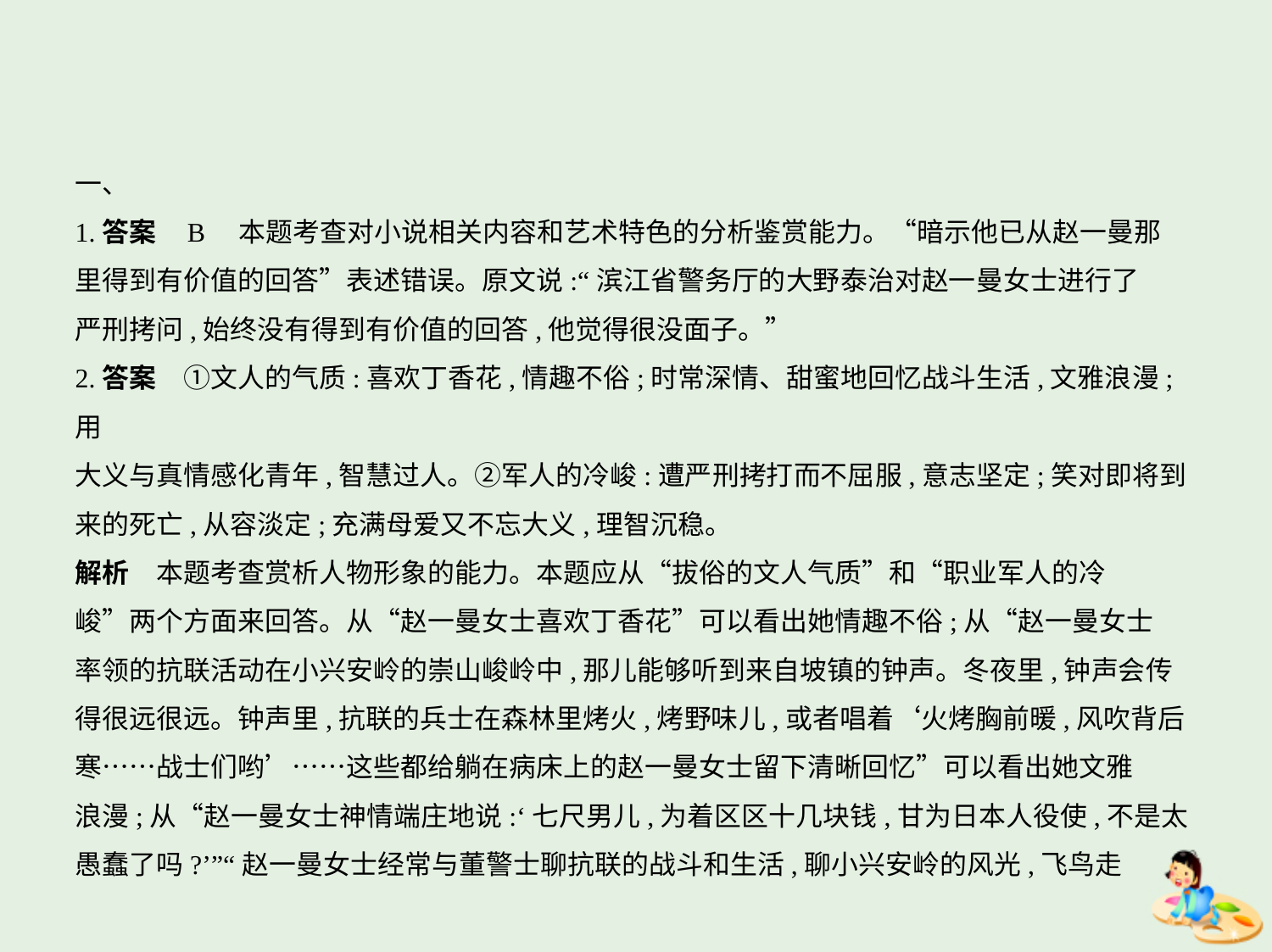

一、
1.答案    B　本题考查对小说相关内容和艺术特色的分析鉴赏能力。“暗示他已从赵一曼那
里得到有价值的回答”表述错误。原文说:“滨江省警务厅的大野泰治对赵一曼女士进行了
严刑拷问,始终没有得到有价值的回答,他觉得很没面子。”
2.答案　①文人的气质:喜欢丁香花,情趣不俗;时常深情、甜蜜地回忆战斗生活,文雅浪漫;用
大义与真情感化青年,智慧过人。②军人的冷峻:遭严刑拷打而不屈服,意志坚定;笑对即将到
来的死亡,从容淡定;充满母爱又不忘大义,理智沉稳。
解析　本题考查赏析人物形象的能力。本题应从“拔俗的文人气质”和“职业军人的冷
峻”两个方面来回答。从“赵一曼女士喜欢丁香花”可以看出她情趣不俗;从“赵一曼女士
率领的抗联活动在小兴安岭的崇山峻岭中,那儿能够听到来自坡镇的钟声。冬夜里,钟声会传
得很远很远。钟声里,抗联的兵士在森林里烤火,烤野味儿,或者唱着‘火烤胸前暖,风吹背后
寒……战士们哟’……这些都给躺在病床上的赵一曼女士留下清晰回忆”可以看出她文雅
浪漫;从“赵一曼女士神情端庄地说:‘七尺男儿,为着区区十几块钱,甘为日本人役使,不是太
愚蠢了吗?’”“赵一曼女士经常与董警士聊抗联的战斗和生活,聊小兴安岭的风光,飞鸟走